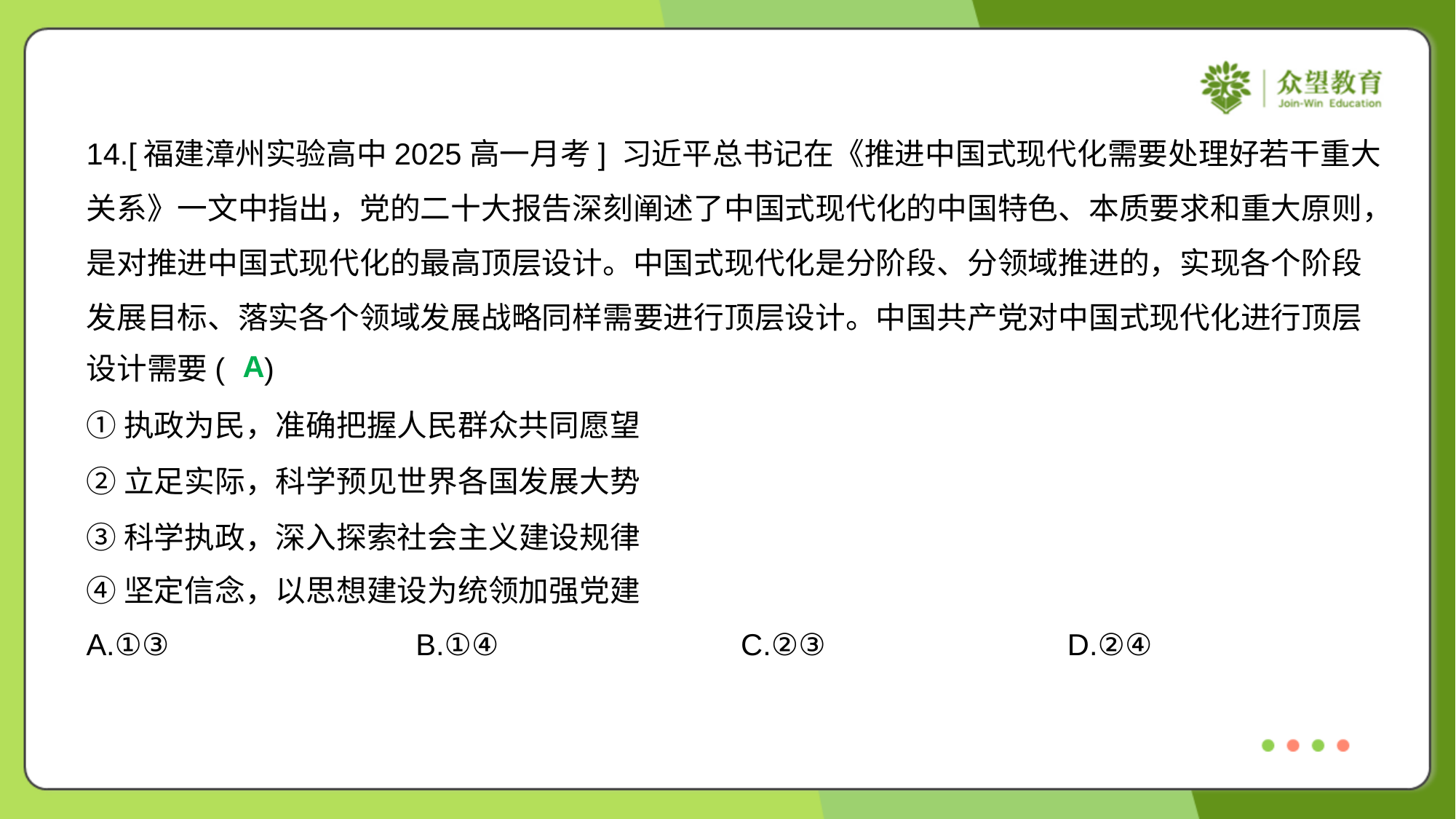

14.[福建漳州实验高中2025高一月考] 习近平总书记在《推进中国式现代化需要处理好若干重大
关系》一文中指出，党的二十大报告深刻阐述了中国式现代化的中国特色、本质要求和重大原则，
是对推进中国式现代化的最高顶层设计。中国式现代化是分阶段、分领域推进的，实现各个阶段
发展目标、落实各个领域发展战略同样需要进行顶层设计。中国共产党对中国式现代化进行顶层
设计需要(     )
A
①执政为民，准确把握人民群众共同愿望
②立足实际，科学预见世界各国发展大势
③科学执政，深入探索社会主义建设规律
④坚定信念，以思想建设为统领加强党建
A.①③	B.①④	C.②③	D.②④